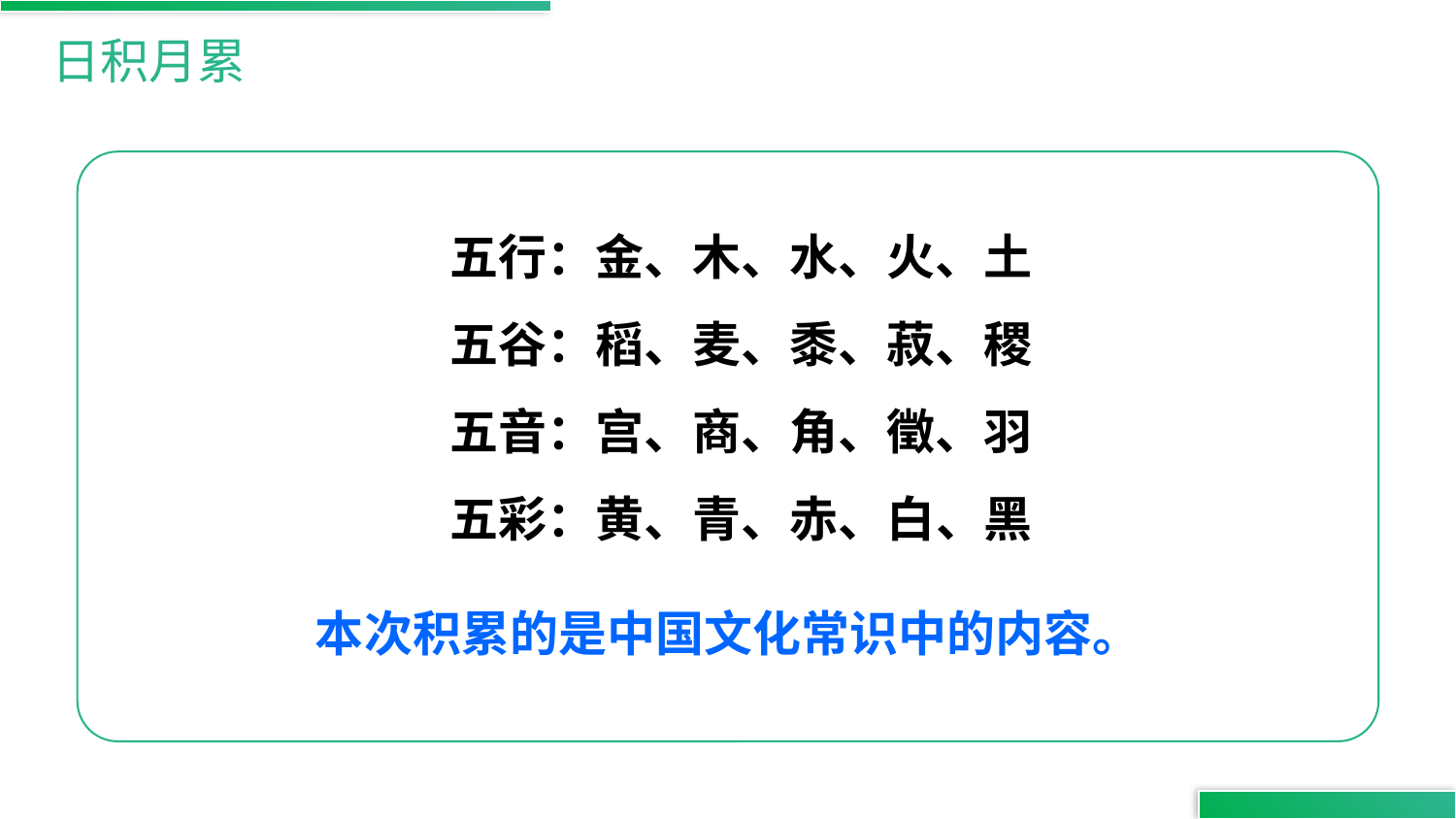

日积月累
五行：金、木、水、火、土
五谷：稻、麦、黍、菽、稷
五音：宫、商、角、徵、羽
五彩：黄、青、赤、白、黑
本次积累的是中国文化常识中的内容。